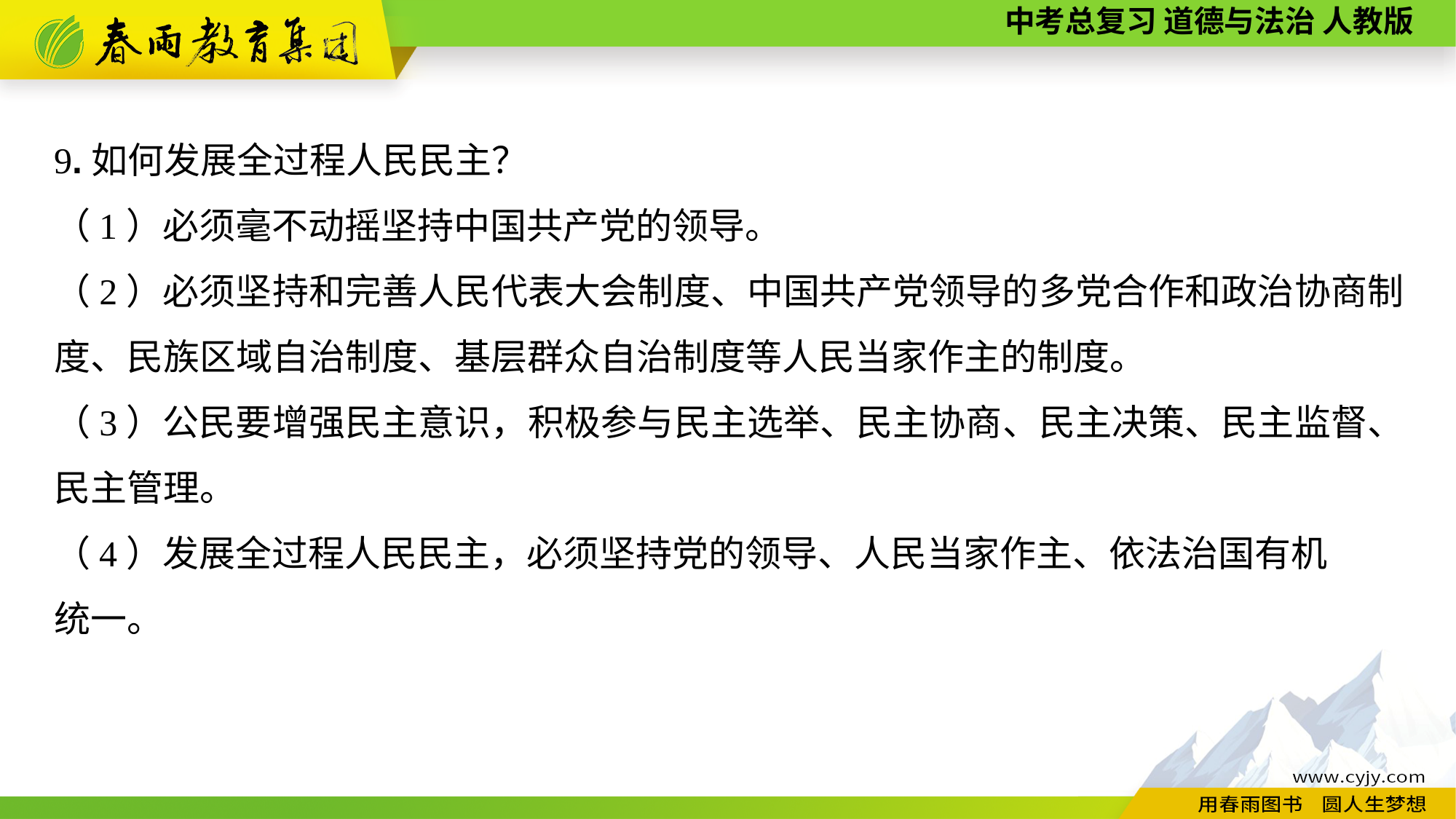

9.如何发展全过程人民民主？
（1）必须毫不动摇坚持中国共产党的领导。
（2）必须坚持和完善人民代表大会制度、中国共产党领导的多党合作和政治协商制度、民族区域自治制度、基层群众自治制度等人民当家作主的制度。
（3）公民要增强民主意识，积极参与民主选举、民主协商、民主决策、民主监督、民主管理。
（4）发展全过程人民民主，必须坚持党的领导、人民当家作主、依法治国有机
统一。